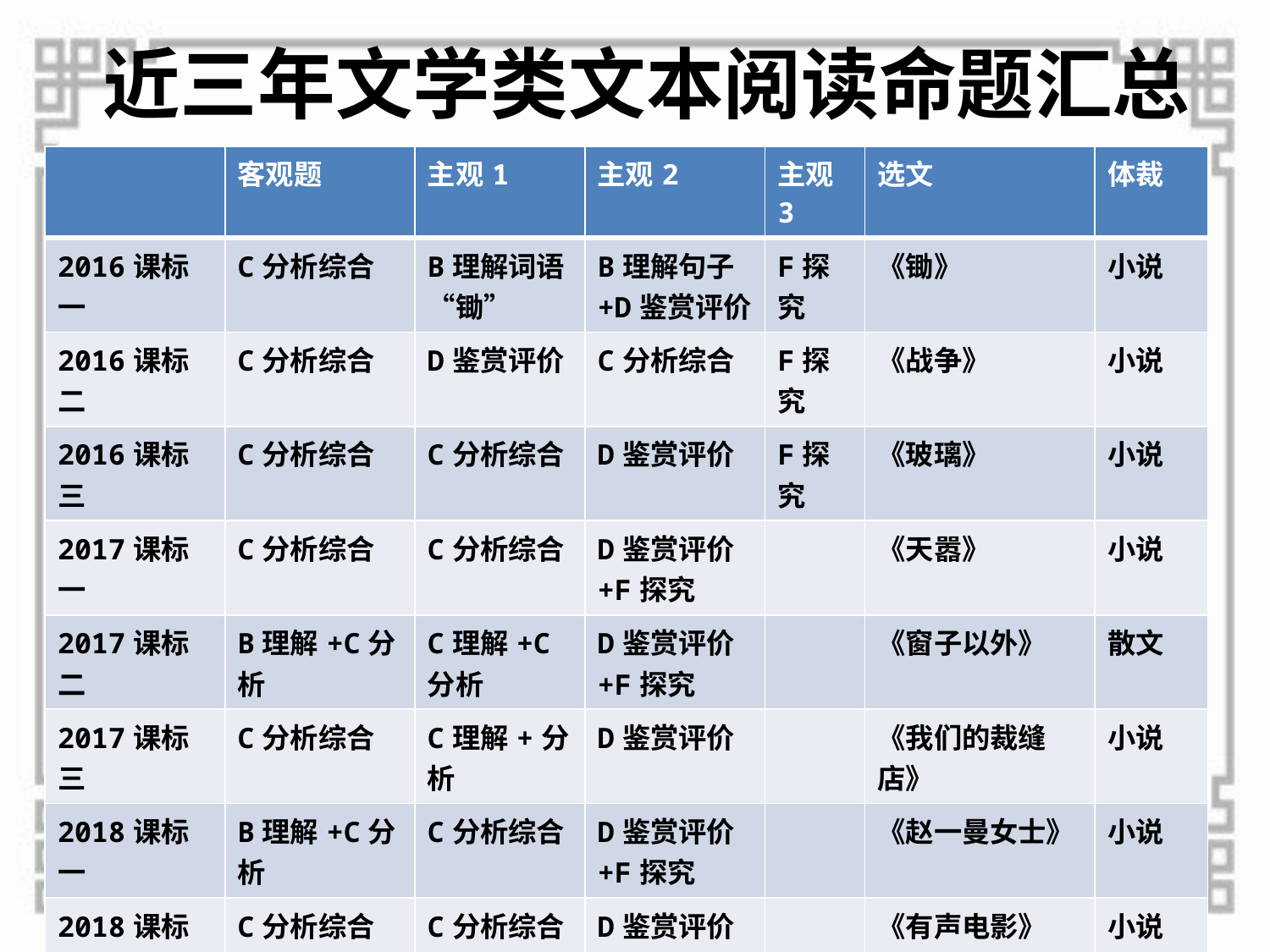

# 近三年文学类文本阅读命题汇总
|  | 客观题 | 主观1 | 主观2 | 主观3 | 选文 | 体裁 |
| --- | --- | --- | --- | --- | --- | --- |
| 2016课标一 | C分析综合 | B理解词语“锄” | B理解句子+D鉴赏评价 | F探究 | 《锄》 | 小说 |
| 2016课标二 | C分析综合 | D鉴赏评价 | C分析综合 | F探究 | 《战争》 | 小说 |
| 2016课标三 | C分析综合 | C分析综合 | D鉴赏评价 | F探究 | 《玻璃》 | 小说 |
| 2017课标一 | C分析综合 | C分析综合 | D鉴赏评价+F探究 |  | 《天嚣》 | 小说 |
| 2017课标二 | B理解+C分析 | C理解+C分析 | D鉴赏评价+F探究 |  | 《窗子以外》 | 散文 |
| 2017课标三 | C分析综合 | C理解+分析 | D鉴赏评价 |  | 《我们的裁缝店》 | 小说 |
| 2018课标一 | B理解+C分析 | C分析综合 | D鉴赏评价+F探究 |  | 《赵一曼女士》 | 小说 |
| 2018课标二 | C分析综合 | C分析综合 | D鉴赏评价 |  | 《有声电影》 | 小说 |
| 2018课标三 | C分析综合 | C分析综合 | F探究 |  | 《微纪元》 | 小说 |